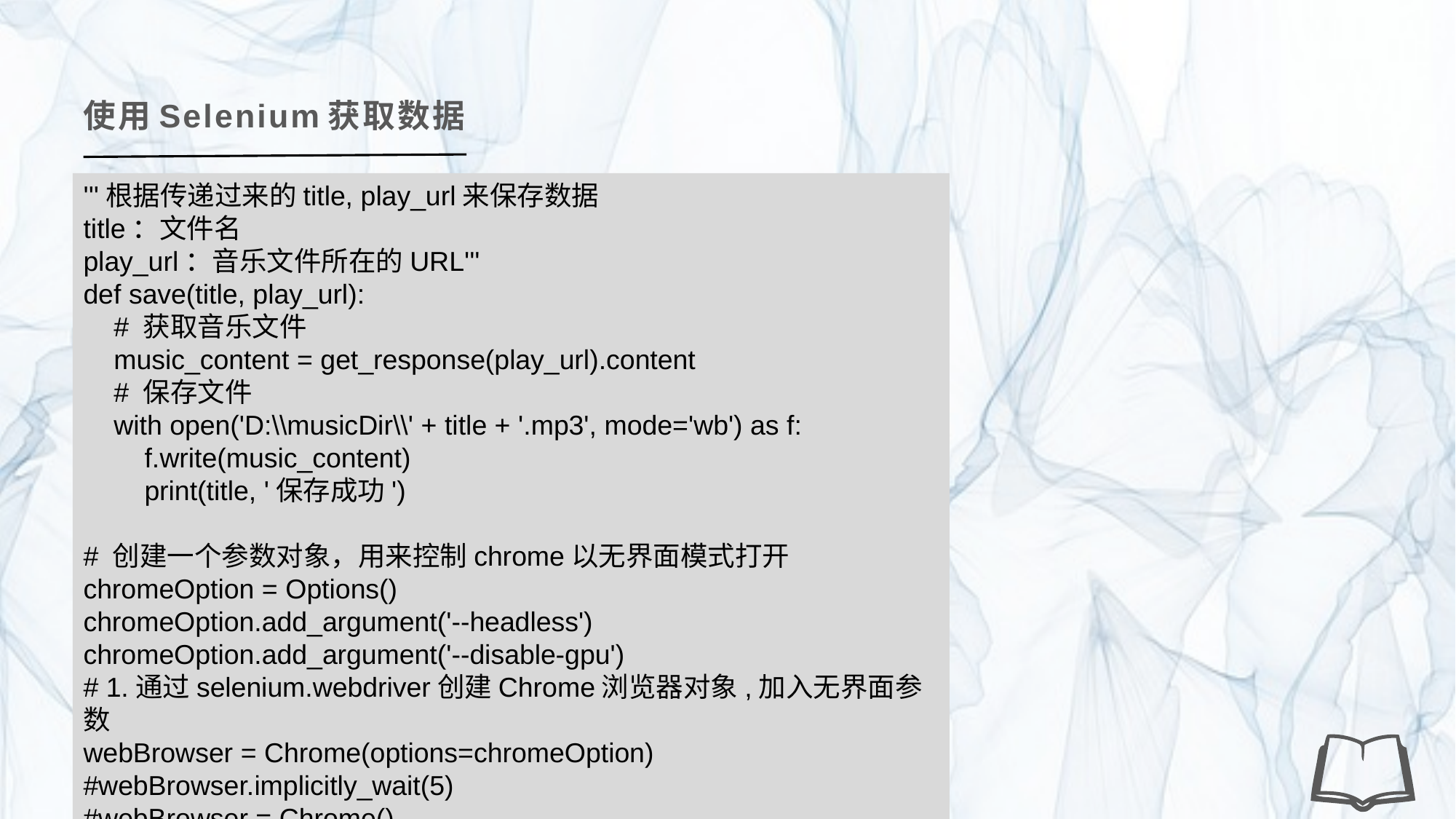

使用Selenium获取数据
'''根据传递过来的title, play_url来保存数据
title：文件名
play_url：音乐文件所在的URL'''
def save(title, play_url):
    # 获取音乐文件
    music_content = get_response(play_url).content
    # 保存文件
    with open('D:\\musicDir\\' + title + '.mp3', mode='wb') as f:
        f.write(music_content)
        print(title, '保存成功')

# 创建一个参数对象，用来控制chrome以无界面模式打开
chromeOption = Options()
chromeOption.add_argument('--headless')
chromeOption.add_argument('--disable-gpu')
# 1.通过selenium.webdriver创建Chrome浏览器对象,加入无界面参数
webBrowser = Chrome(options=chromeOption)
#webBrowser.implicitly_wait(5)
#webBrowser = Chrome()

31